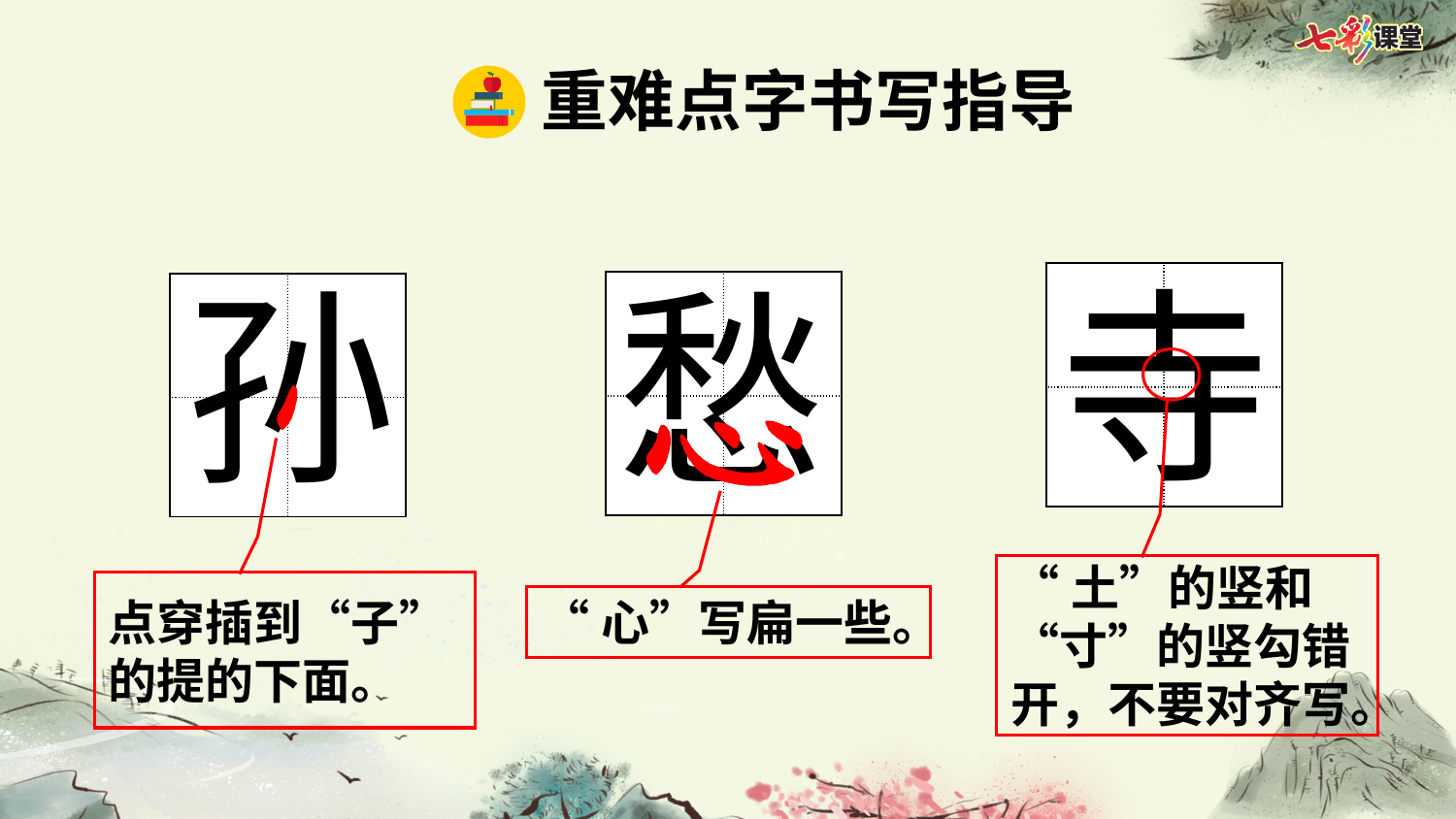

重难点字书写指导

寺
孙
愁
|  |  |
| --- | --- |
|  |  |
|  |  |
| --- | --- |
|  |  |
|  |  |
| --- | --- |
|  |  |

“土”的竖和“寸”的竖勾错开，不要对齐写。
点穿插到“子”的提的下面。
“心”写扁一些。